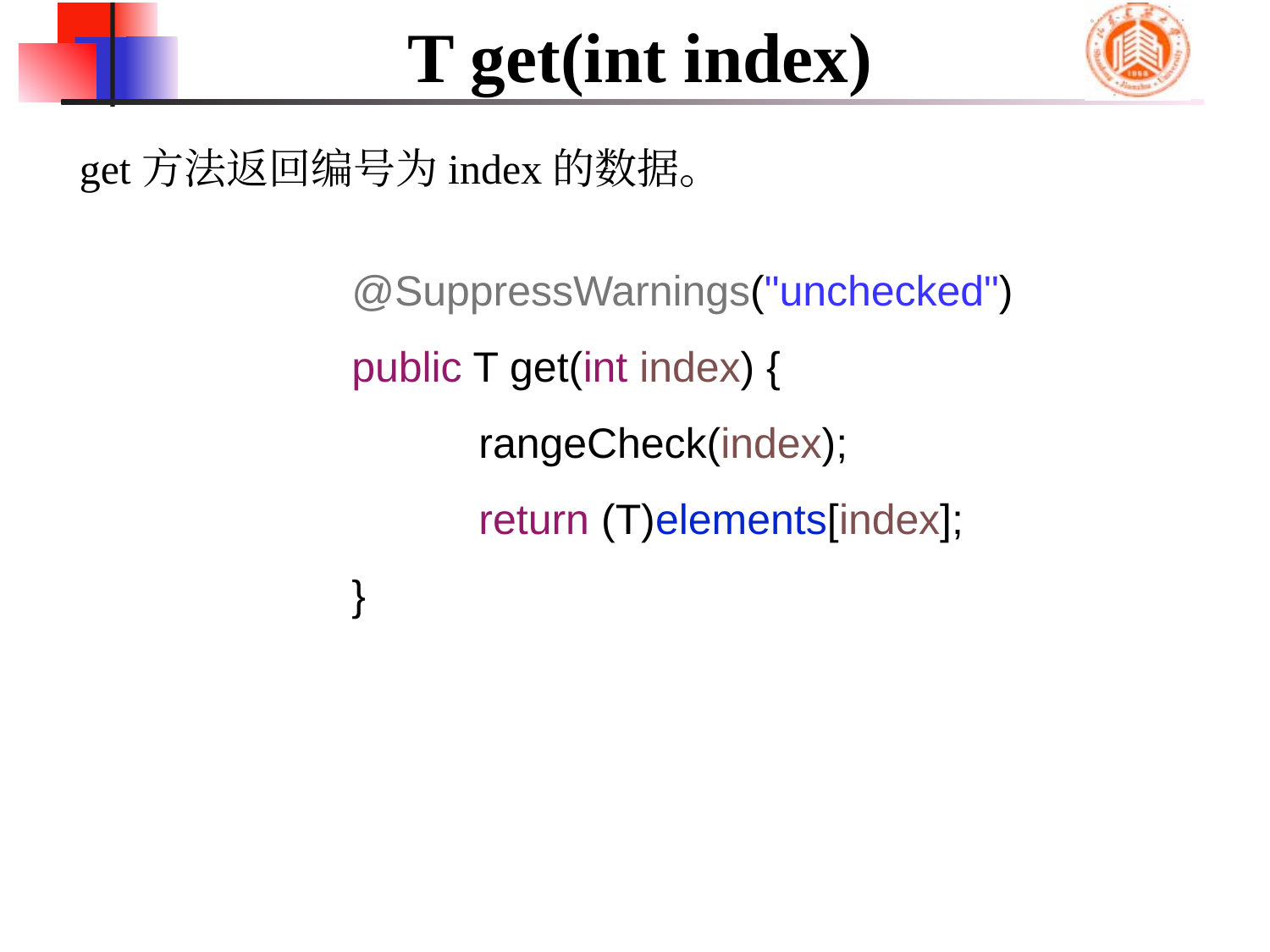

# T get(int index)
get方法返回编号为index的数据。
	@SuppressWarnings("unchecked")
	public T get(int index) {
		rangeCheck(index);
		return (T)elements[index];
	}